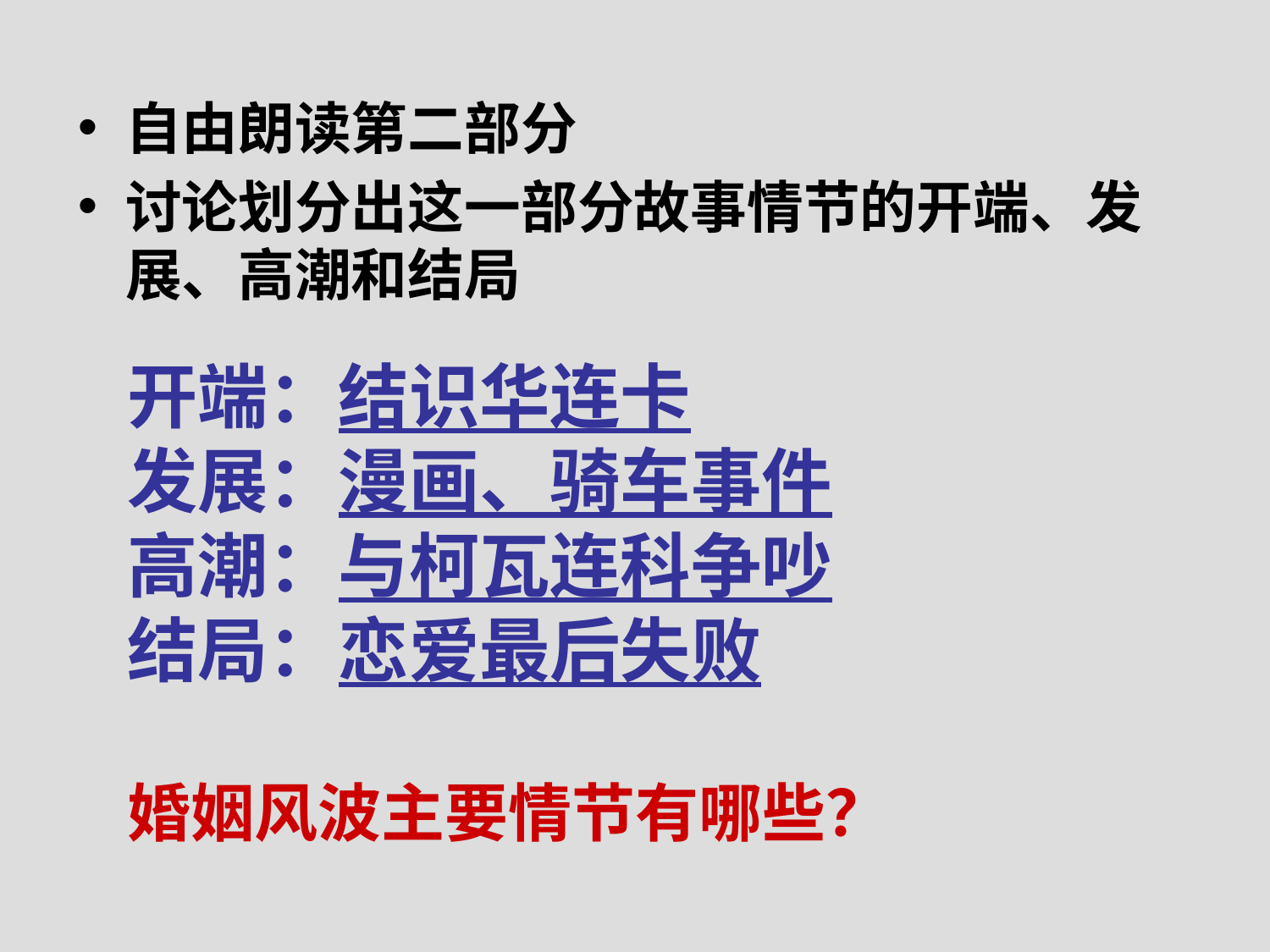

自由朗读第二部分
讨论划分出这一部分故事情节的开端、发展、高潮和结局
开端：结识华连卡
发展：漫画、骑车事件
高潮：与柯瓦连科争吵
结局：恋爱最后失败
婚姻风波主要情节有哪些？